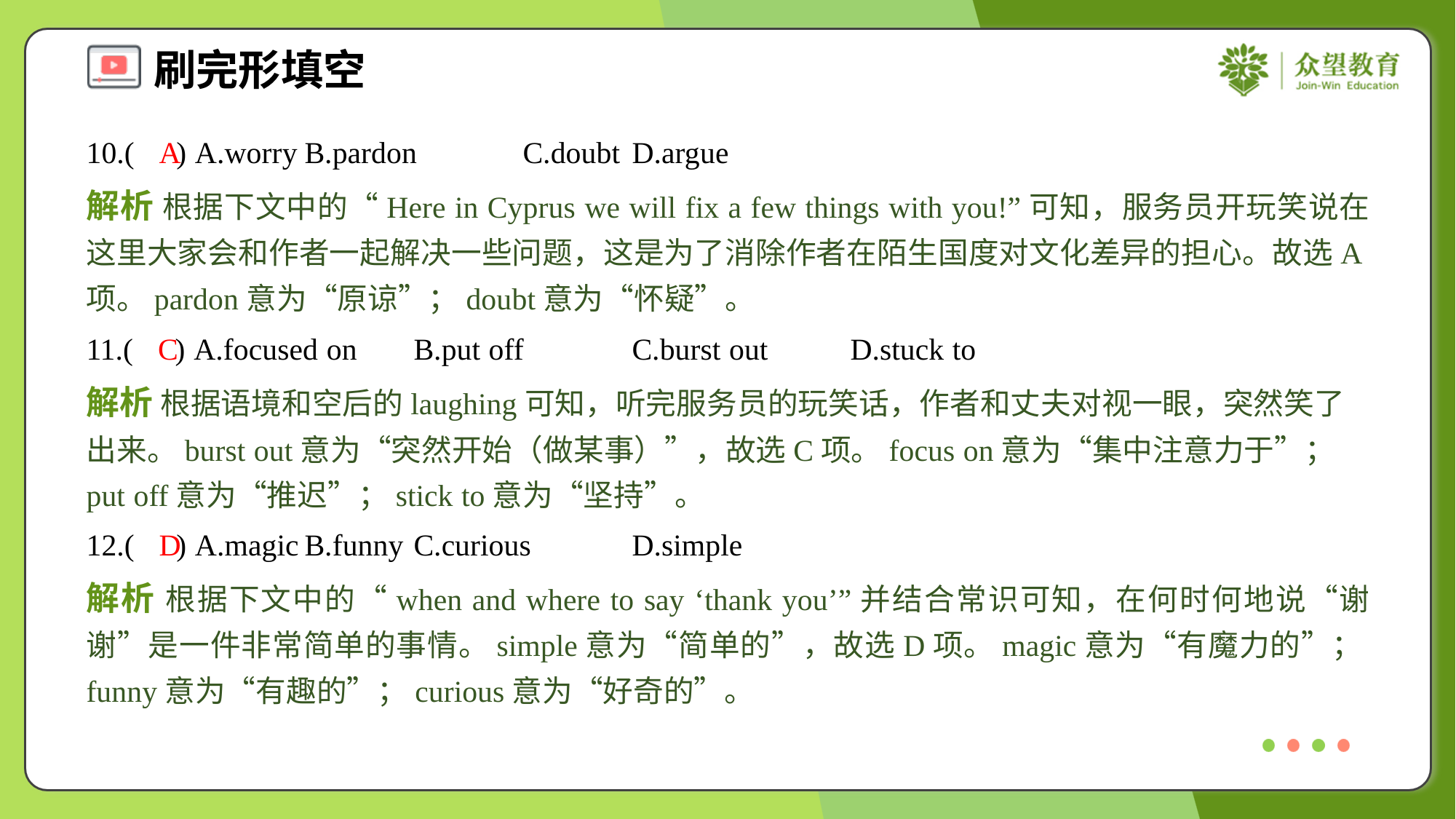

10.(     ) A.worry	B.pardon	C.doubt	D.argue
A
解析 根据下文中的“Here in Cyprus we will fix a few things with you!”可知，服务员开玩笑说在这里大家会和作者一起解决一些问题，这是为了消除作者在陌生国度对文化差异的担心。故选A项。pardon意为“原谅”；doubt意为“怀疑”。
11.(     ) A.focused on	B.put off	C.burst out	D.stuck to
C
解析 根据语境和空后的laughing可知，听完服务员的玩笑话，作者和丈夫对视一眼，突然笑了出来。burst out意为“突然开始（做某事）”，故选C项。focus on意为“集中注意力于”；put off意为“推迟”；stick to意为“坚持”。
12.(     ) A.magic	B.funny	C.curious	D.simple
D
解析 根据下文中的“when and where to say ‘thank you’”并结合常识可知，在何时何地说“谢谢”是一件非常简单的事情。simple意为“简单的”，故选D项。magic意为“有魔力的”；funny意为“有趣的”；curious意为“好奇的”。